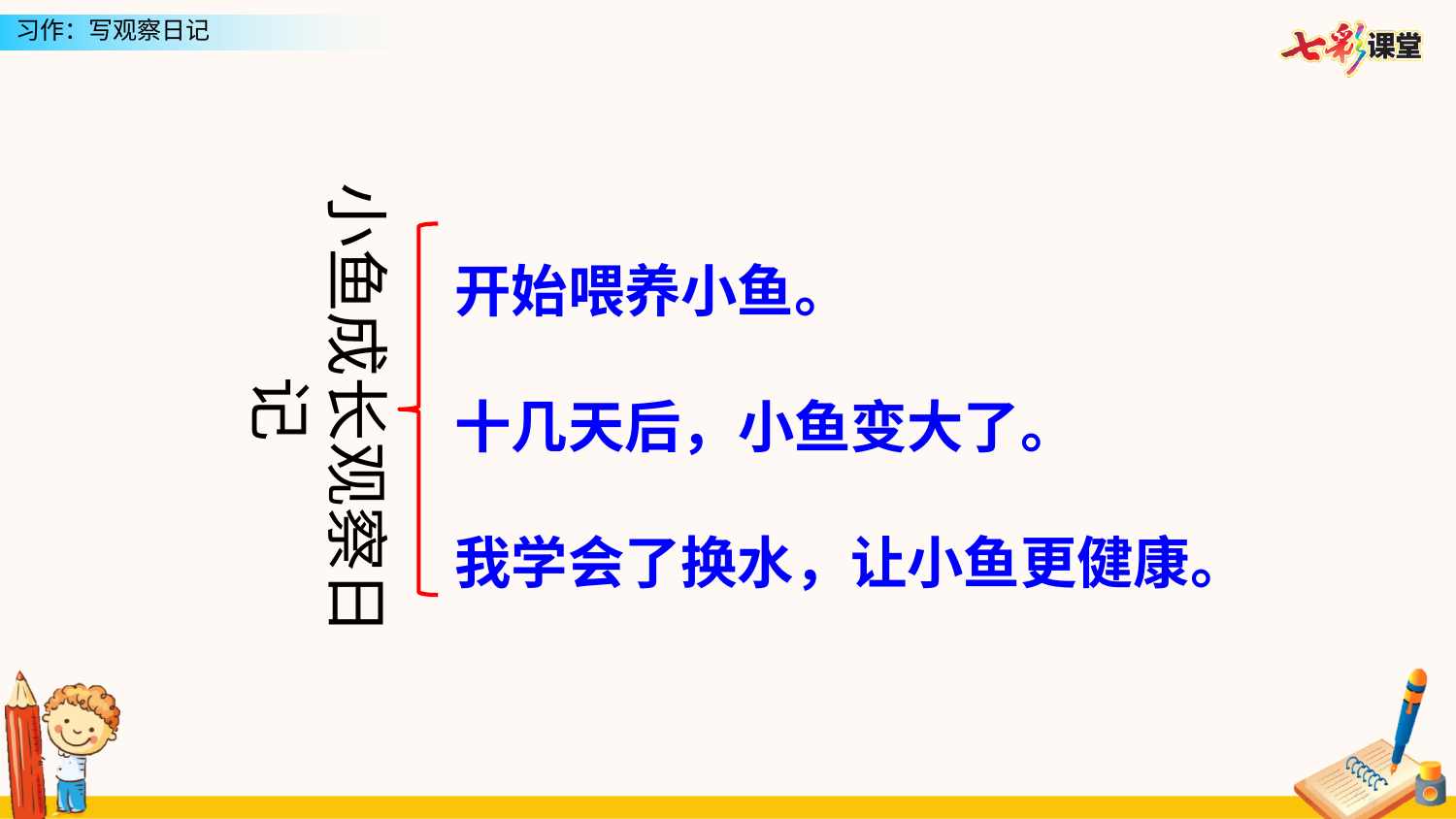

小鱼成长观察日记
开始喂养小鱼。
十几天后，小鱼变大了。
我学会了换水，让小鱼更健康。